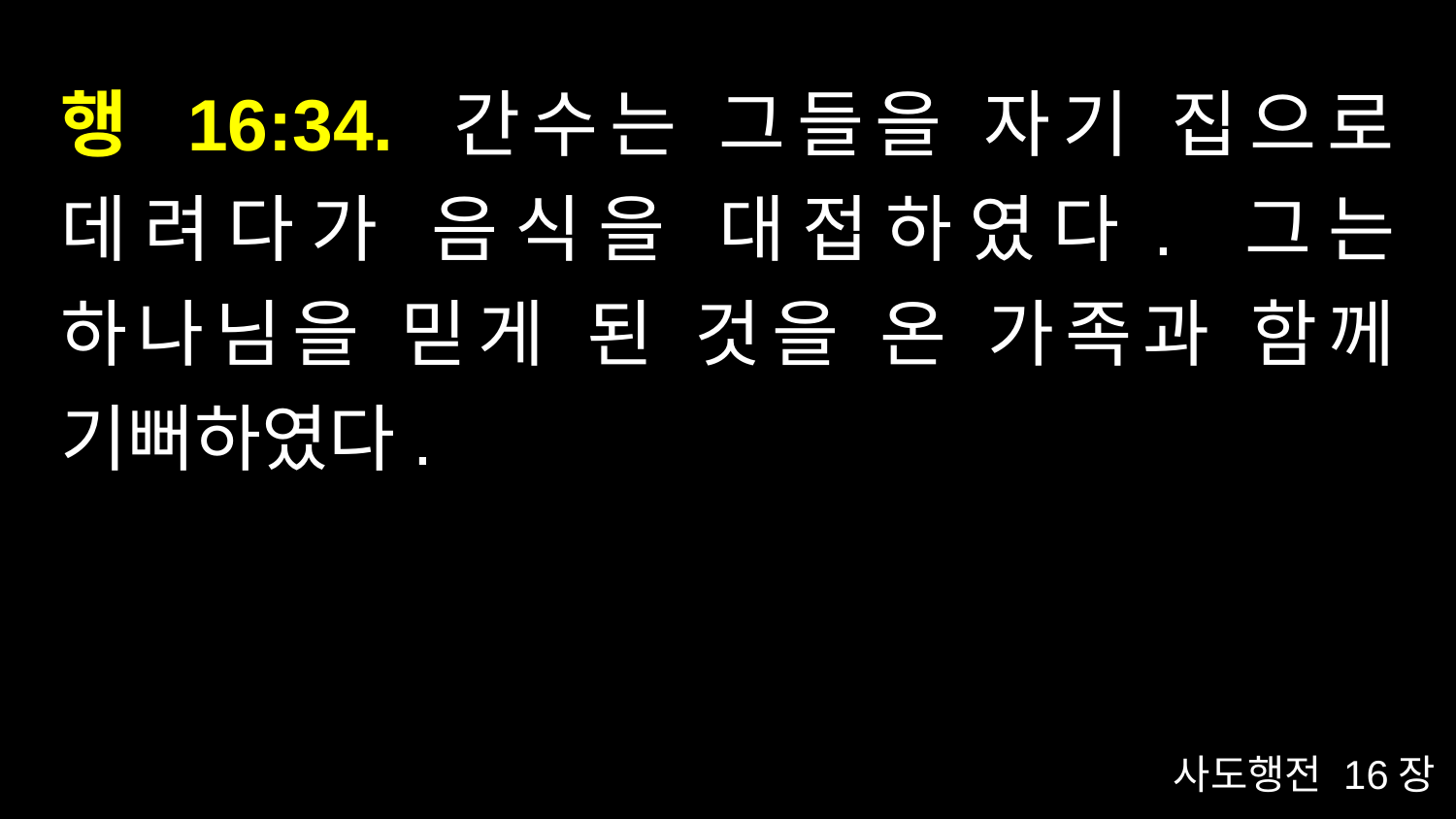

# 행 16:34. 간수는 그들을 자기 집으로 데려다가 음식을 대접하였다. 그는 하나님을 믿게 된 것을 온 가족과 함께 기뻐하였다.
사도행전 16장